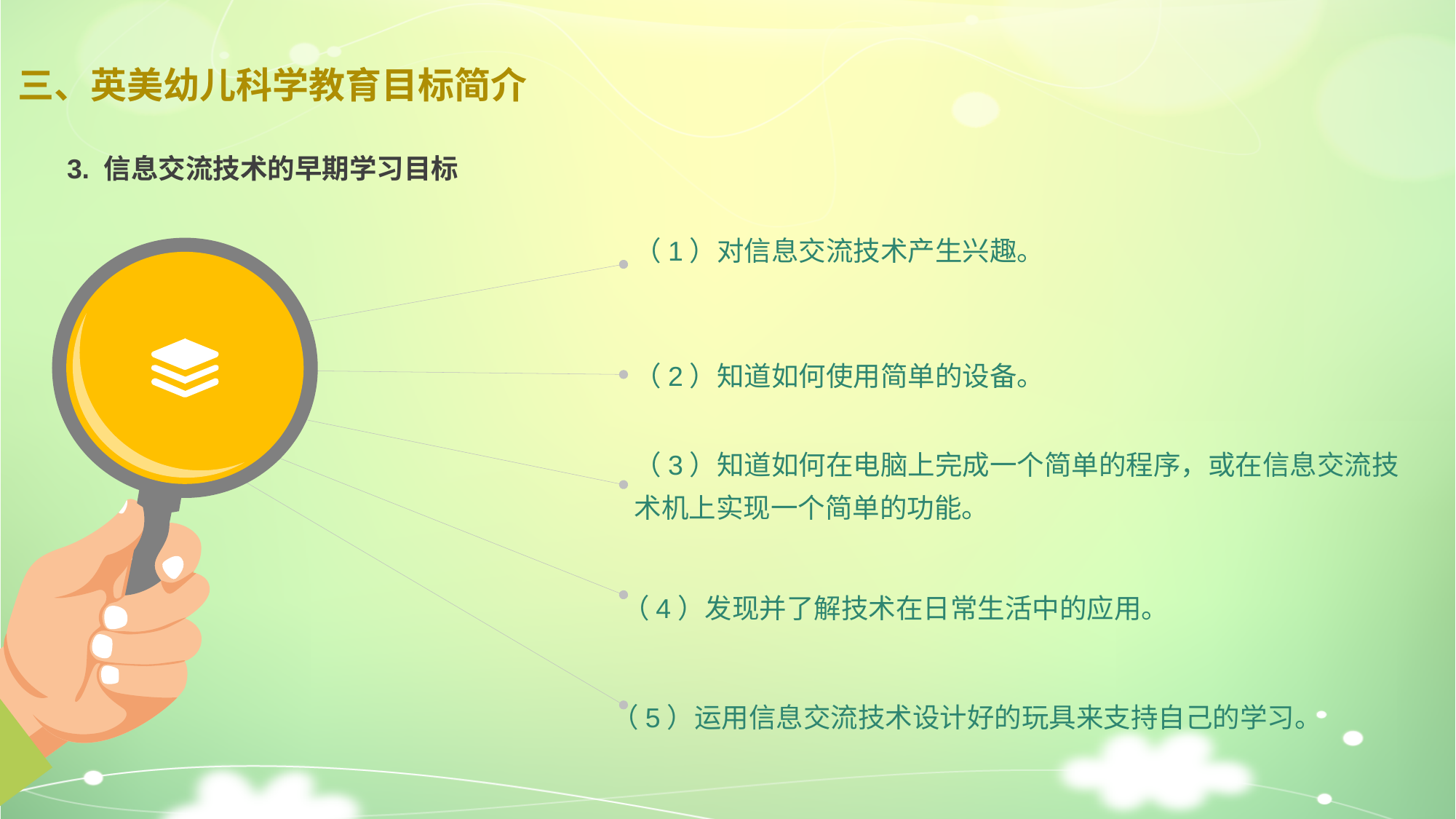

# 三、英美幼儿科学教育目标简介
3. 信息交流技术的早期学习目标
（1）对信息交流技术产生兴趣。

（2）知道如何使用简单的设备。
（3）知道如何在电脑上完成一个简单的程序，或在信息交流技术机上实现一个简单的功能。
（4）发现并了解技术在日常生活中的应用。
（5）运用信息交流技术设计好的玩具来支持自己的学习。